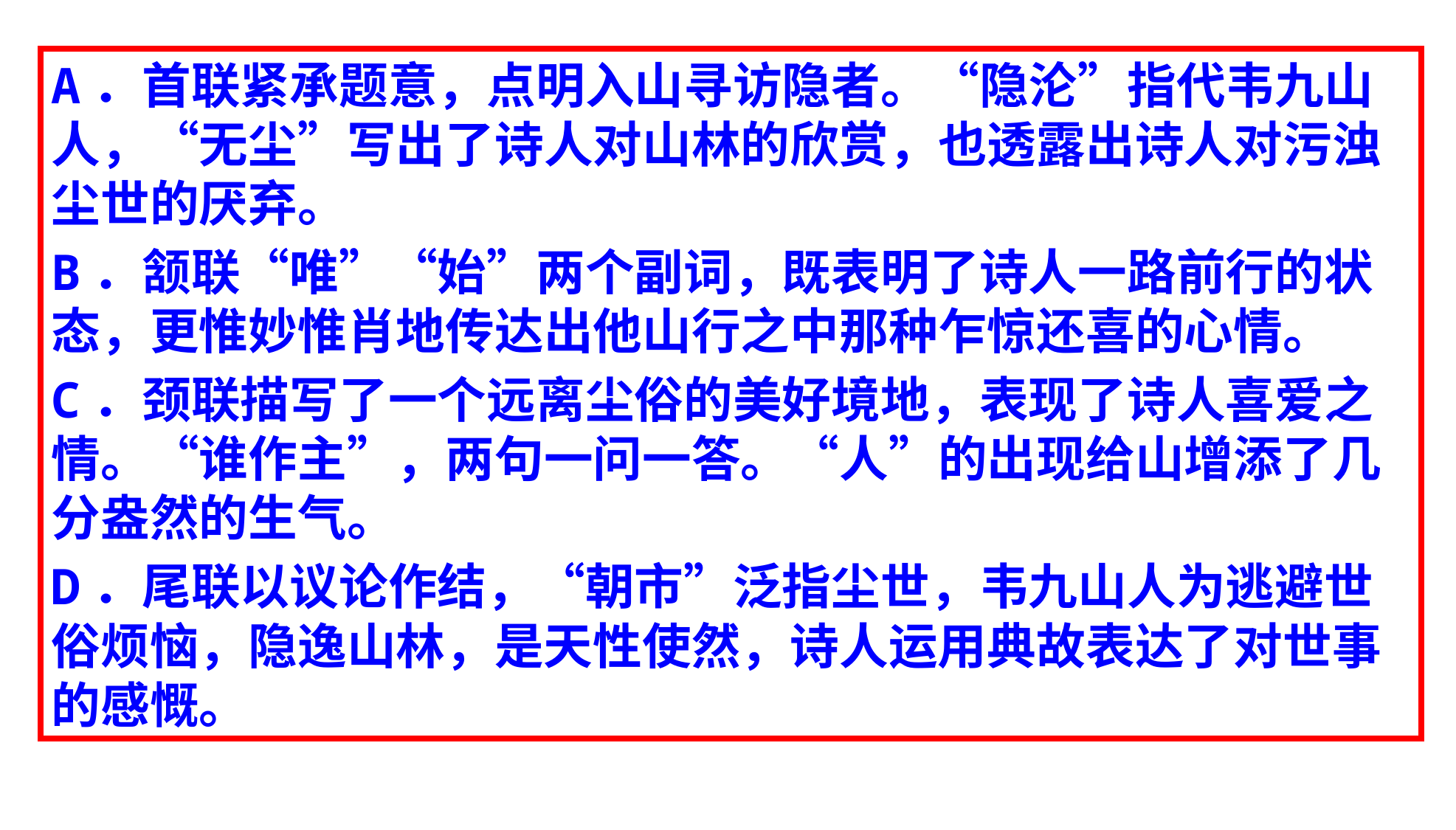

A．首联紧承题意，点明入山寻访隐者。“隐沦”指代韦九山人，“无尘”写出了诗人对山林的欣赏，也透露出诗人对污浊尘世的厌弃。
B．颔联“唯”“始”两个副词，既表明了诗人一路前行的状态，更惟妙惟肖地传达出他山行之中那种乍惊还喜的心情。
C．颈联描写了一个远离尘俗的美好境地，表现了诗人喜爱之情。“谁作主”，两句一问一答。“人”的出现给山增添了几分盎然的生气。
D．尾联以议论作结，“朝市”泛指尘世，韦九山人为逃避世俗烦恼，隐逸山林，是天性使然，诗人运用典故表达了对世事的感慨。